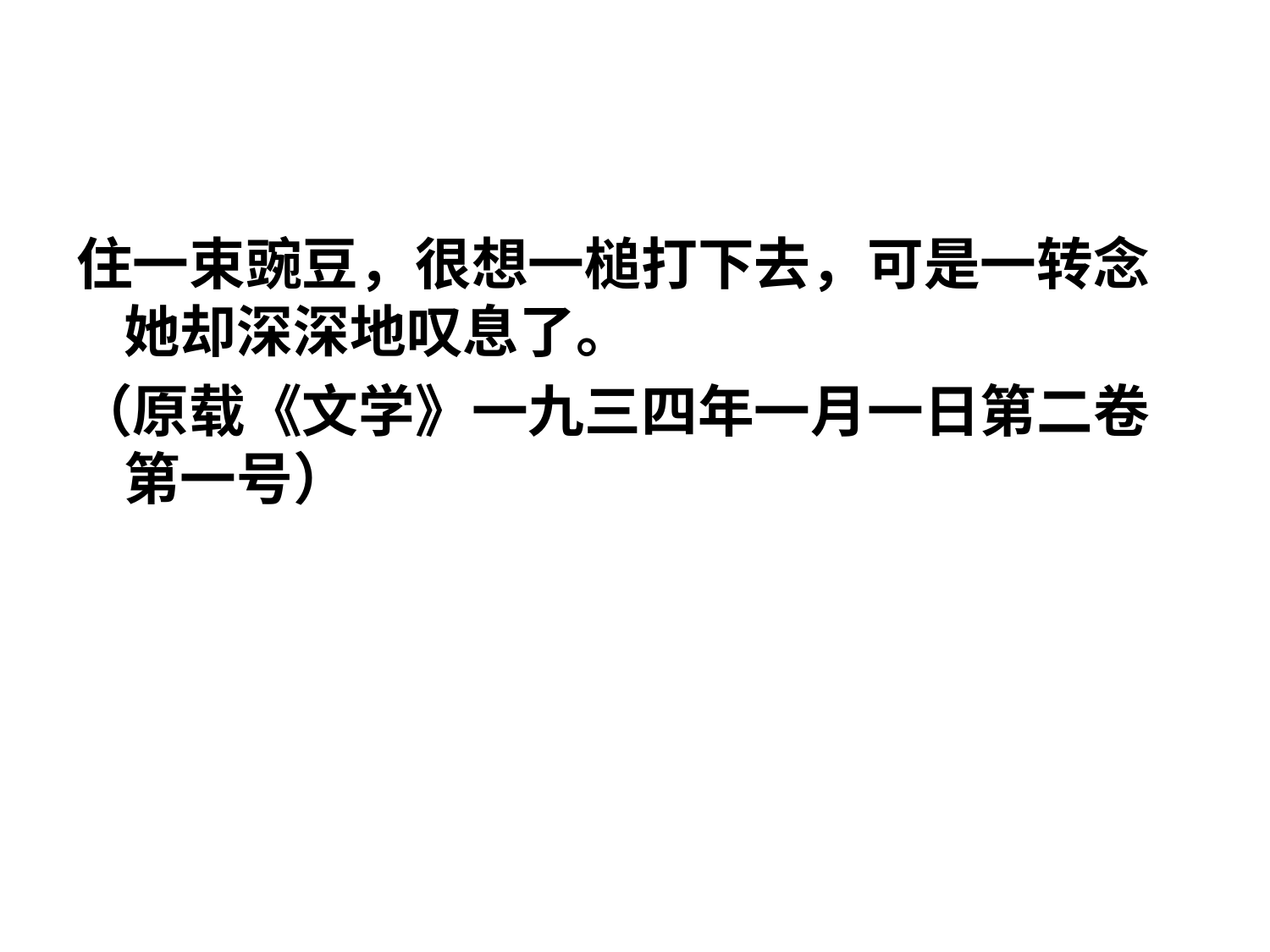

#
住一束豌豆，很想一槌打下去，可是一转念她却深深地叹息了。
（原载《文学》一九三四年一月一日第二卷第一号）